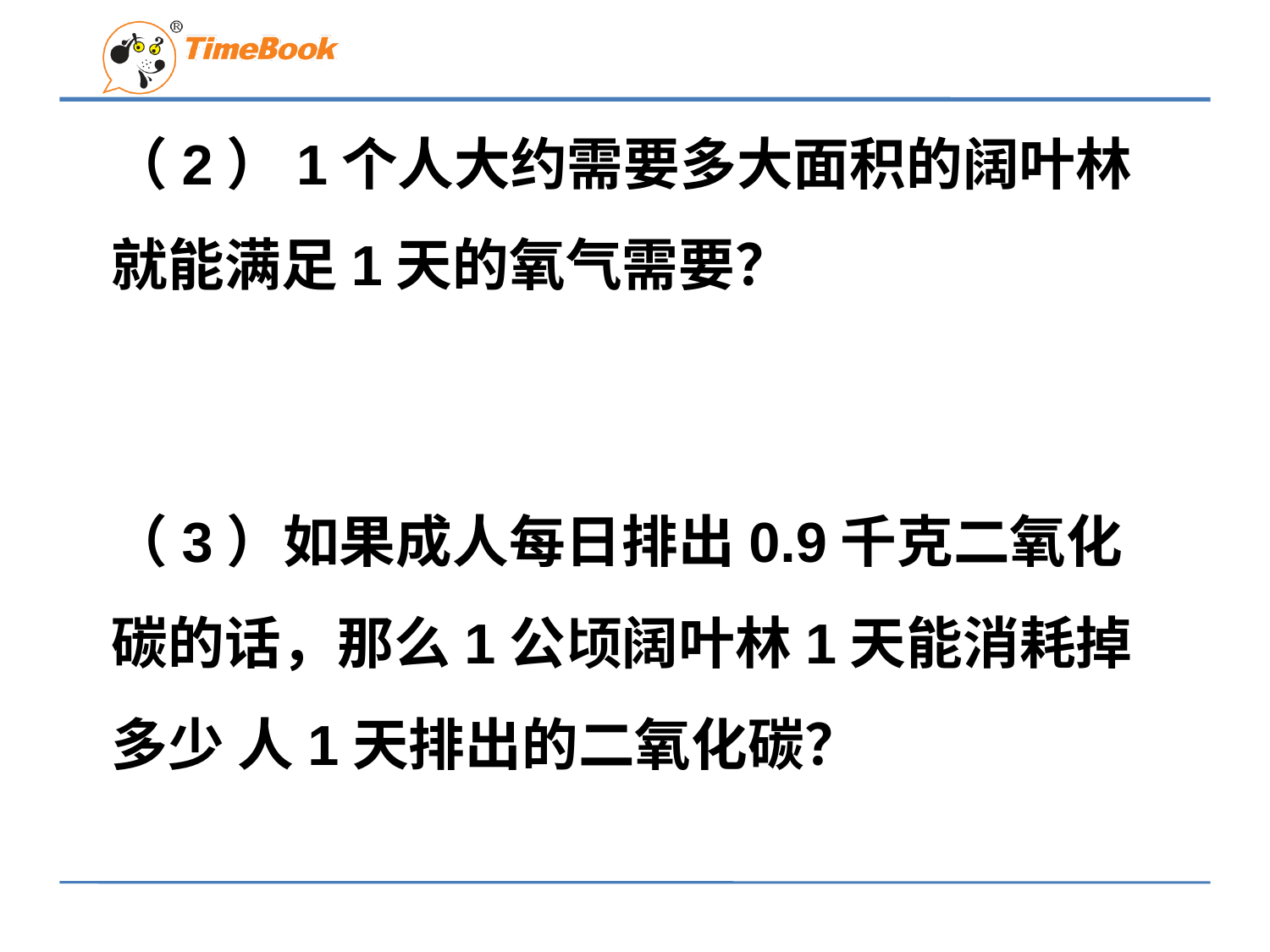

（2）1个人大约需要多大面积的阔叶林就能满足1天的氧气需要？
（3）如果成人每日排出0.9千克二氧化碳的话，那么1公顷阔叶林1天能消耗掉多少 人1天排出的二氧化碳？